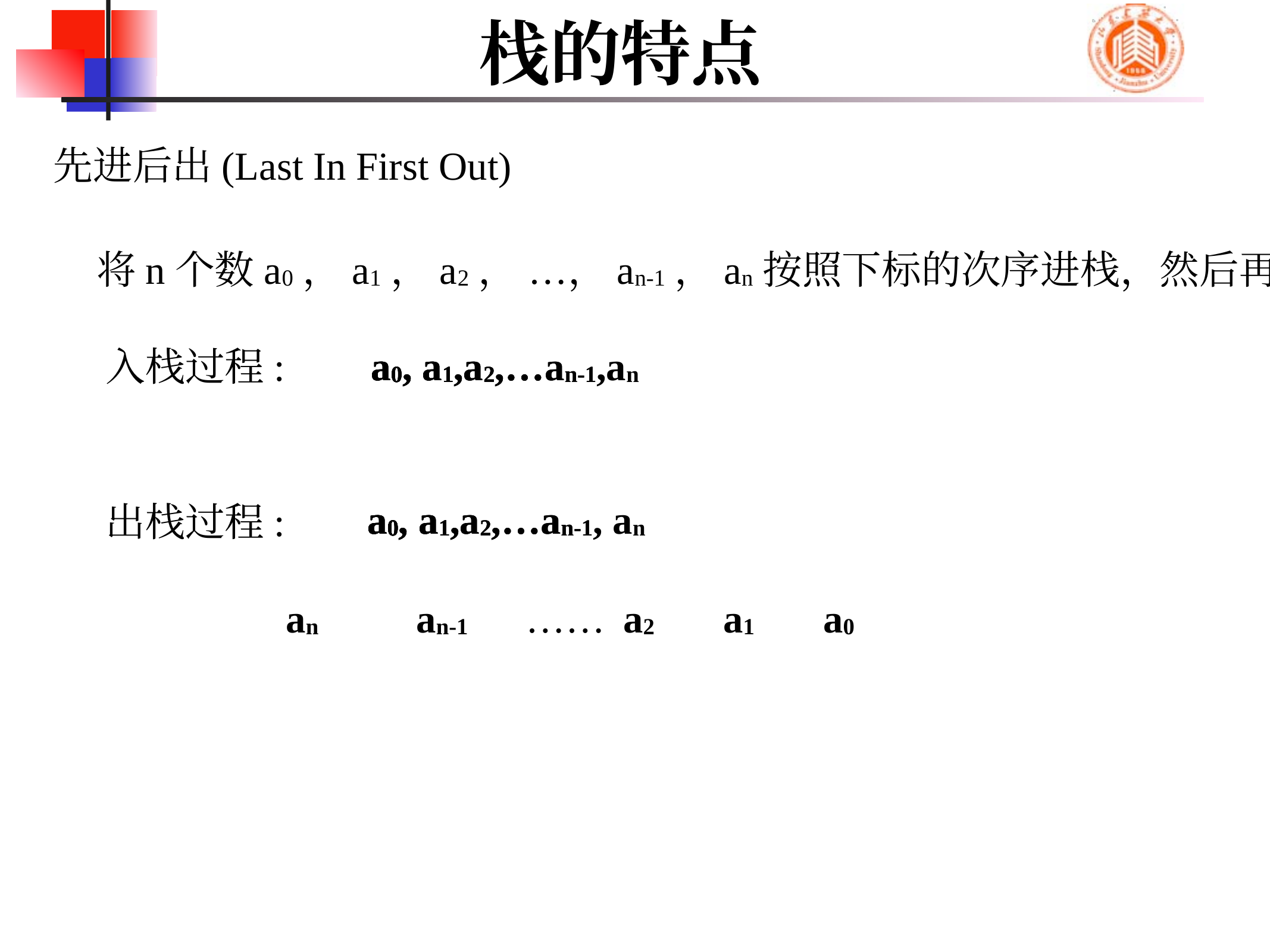

# 栈的特点
先进后出(Last In First Out)
将n个数a0，a1，a2， …，an-1，an按照下标的次序进栈，然后再出栈

a0
a0, a1
a0, a1,a2,…
a0, a1,a2,…an-1
a0, a1,a2,…an-1,an
入栈过程:

a0
a0, a1
a0, a1,a2,…
a0, a1,a2,…an-1
a0, a1,a2,…an-1, an
出栈过程:
an
an-1
……
a2
a1
a0